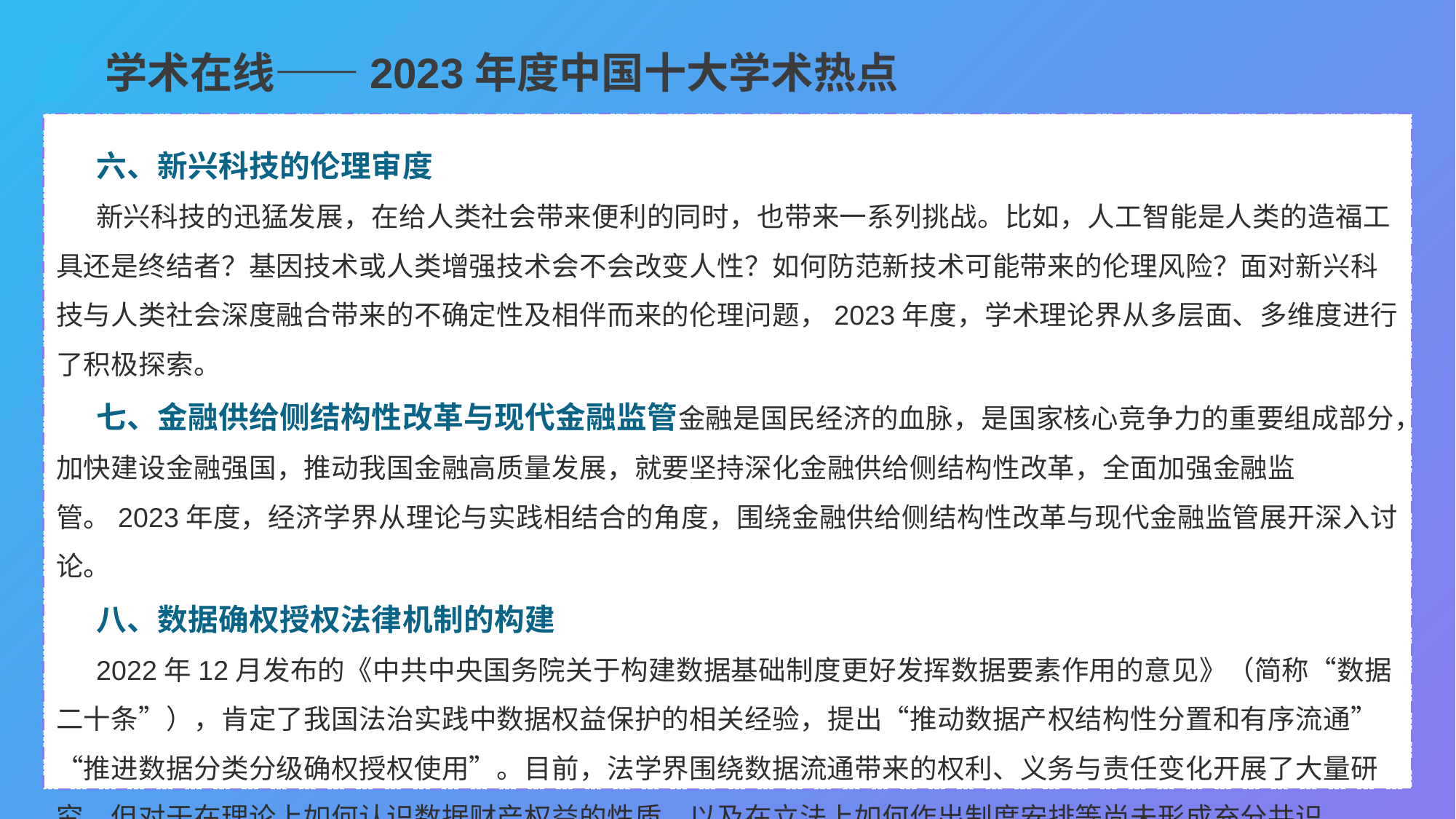

学术在线——2023年度中国十大学术热点

六、新兴科技的伦理审度
新兴科技的迅猛发展，在给人类社会带来便利的同时，也带来一系列挑战。比如，人工智能是人类的造福工具还是终结者？基因技术或人类增强技术会不会改变人性？如何防范新技术可能带来的伦理风险？面对新兴科技与人类社会深度融合带来的不确定性及相伴而来的伦理问题，2023年度，学术理论界从多层面、多维度进行了积极探索。
七、金融供给侧结构性改革与现代金融监管金融是国民经济的血脉，是国家核心竞争力的重要组成部分，加快建设金融强国，推动我国金融高质量发展，就要坚持深化金融供给侧结构性改革，全面加强金融监管。2023年度，经济学界从理论与实践相结合的角度，围绕金融供给侧结构性改革与现代金融监管展开深入讨论。
八、数据确权授权法律机制的构建
2022年12月发布的《中共中央国务院关于构建数据基础制度更好发挥数据要素作用的意见》（简称“数据二十条”），肯定了我国法治实践中数据权益保护的相关经验，提出“推动数据产权结构性分置和有序流通”“推进数据分类分级确权授权使用”。目前，法学界围绕数据流通带来的权利、义务与责任变化开展了大量研究，但对于在理论上如何认识数据财产权益的性质，以及在立法上如何作出制度安排等尚未形成充分共识。